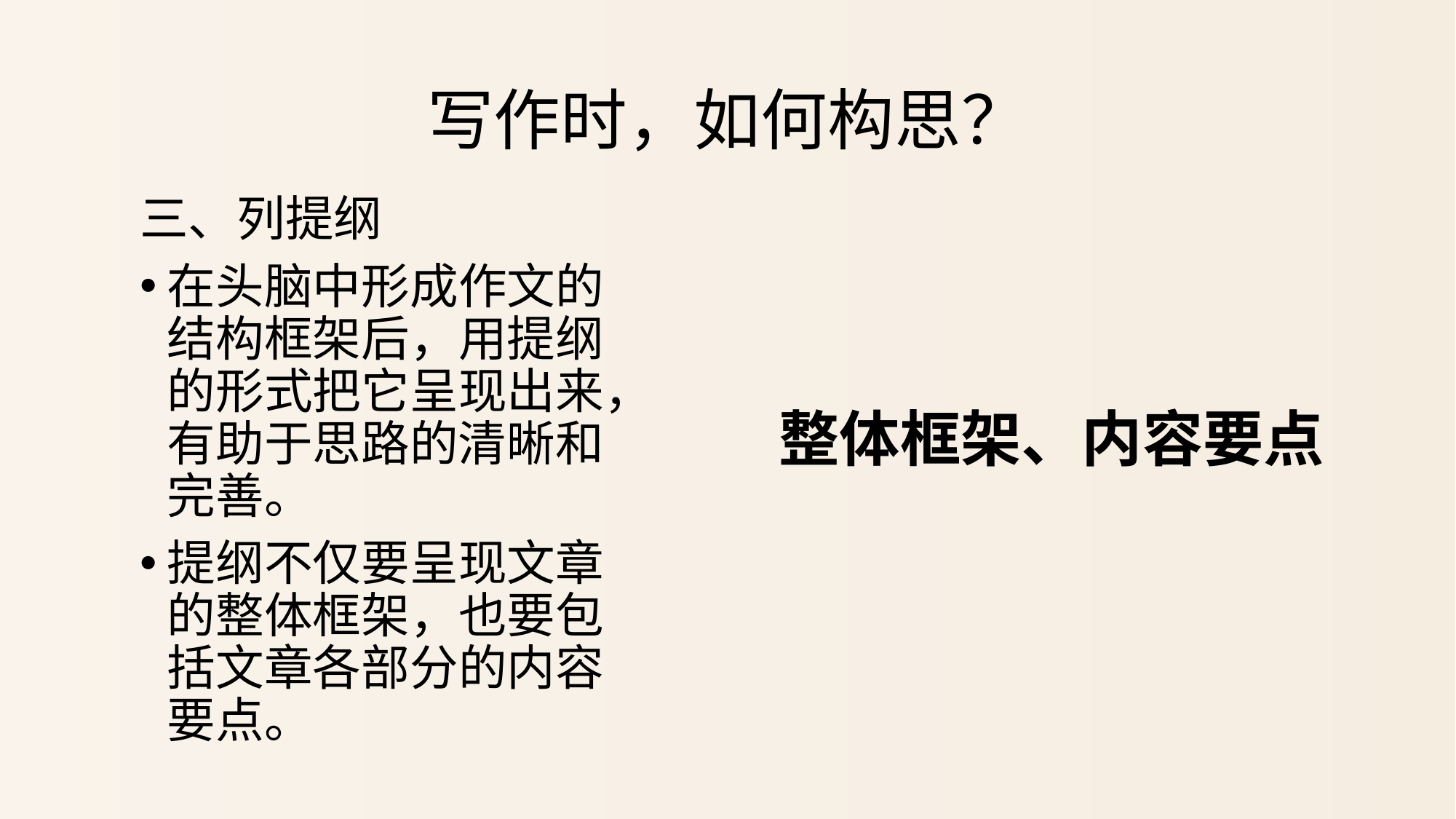

# 写作时，如何构思？
三、列提纲
在头脑中形成作文的结构框架后，用提纲的形式把它呈现出来，有助于思路的清晰和完善。
提纲不仅要呈现文章的整体框架，也要包括文章各部分的内容要点。
整体框架、内容要点